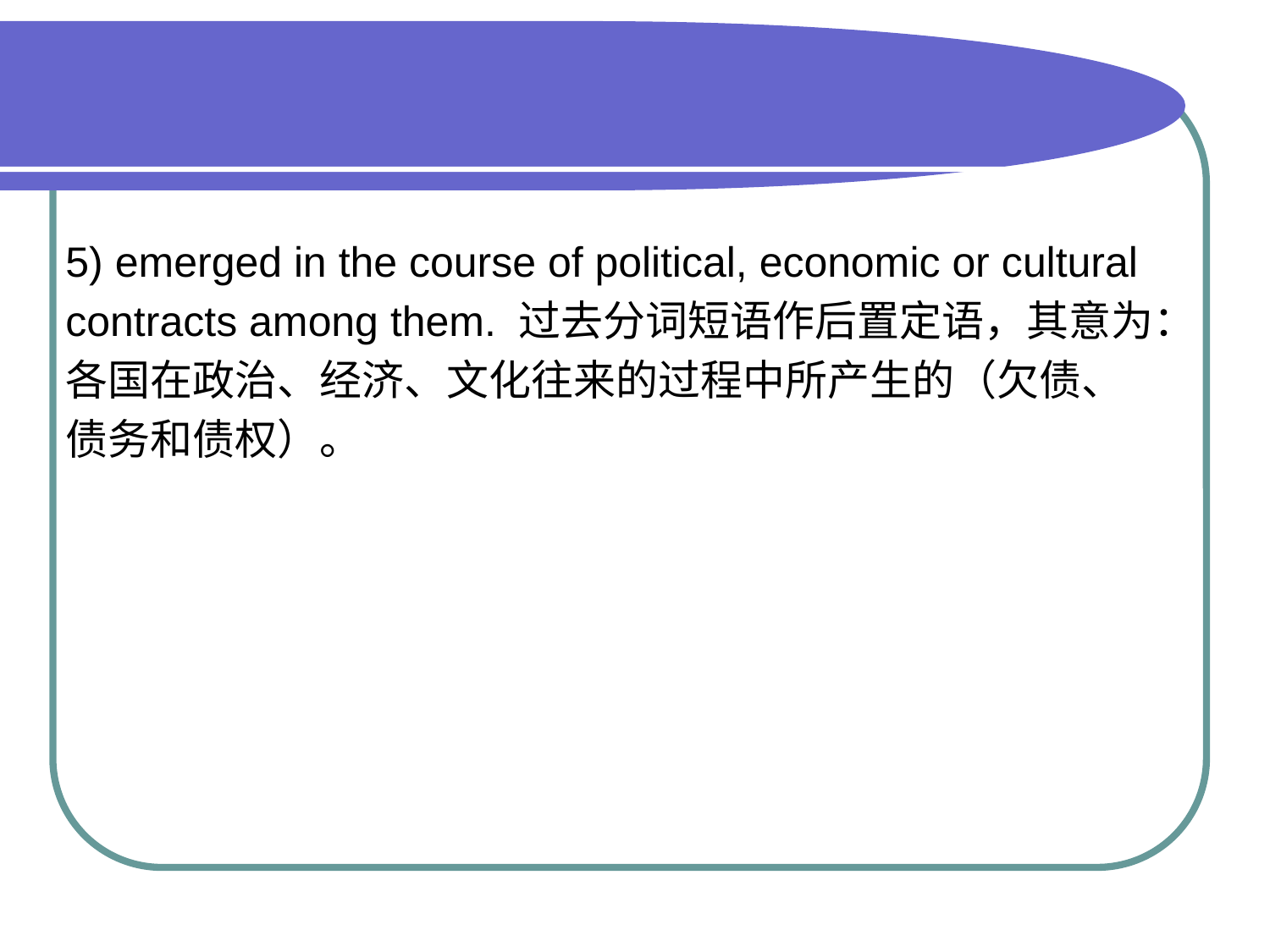

#

5) emerged in the course of political, economic or cultural
contracts among them. 过去分词短语作后置定语，其意为：
各国在政治、经济、文化往来的过程中所产生的（欠债、
债务和债权）。